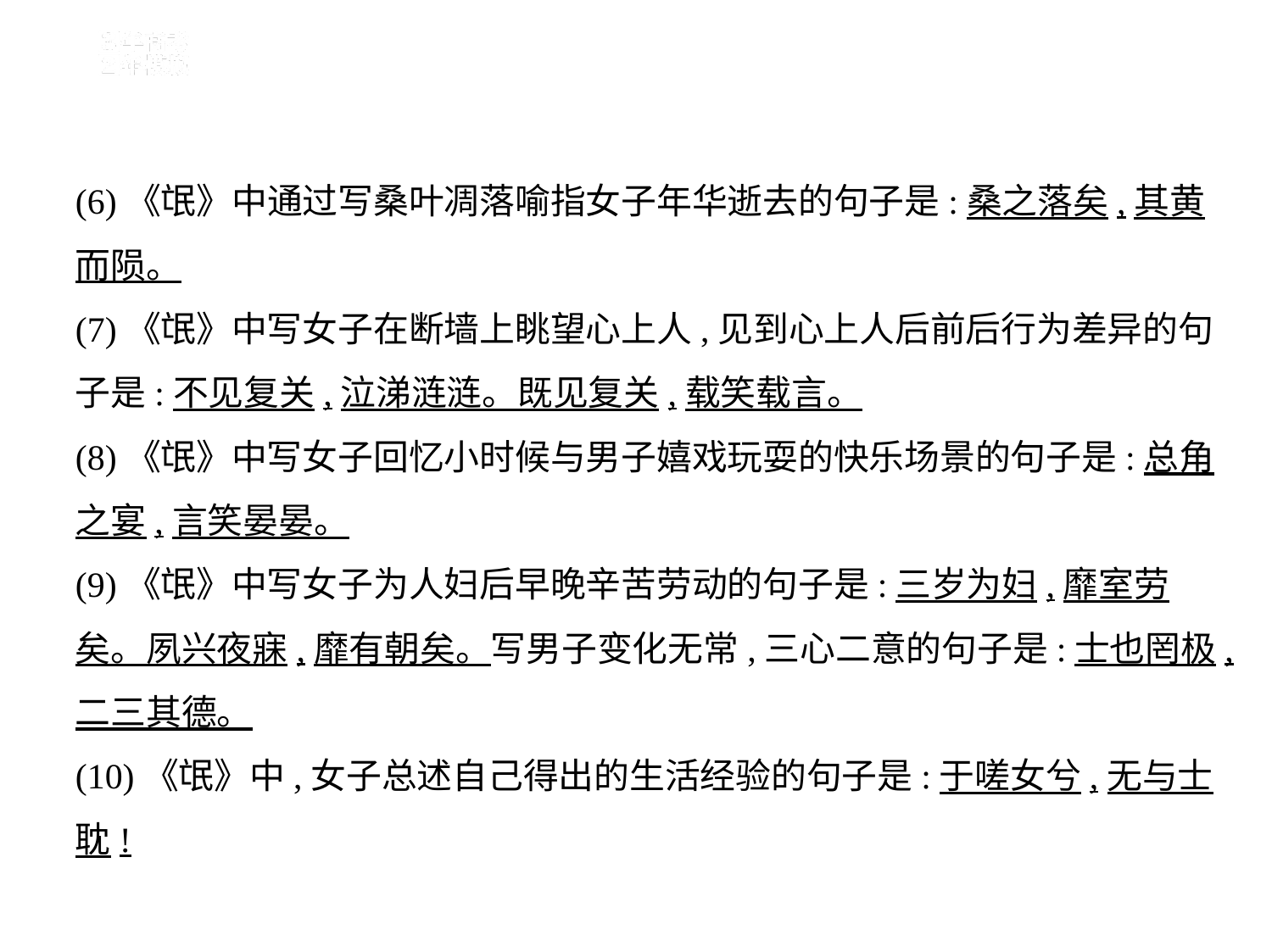

(6)《氓》中通过写桑叶凋落喻指女子年华逝去的句子是:桑之落矣,其黄
而陨。
(7)《氓》中写女子在断墙上眺望心上人,见到心上人后前后行为差异的句
子是:不见复关,泣涕涟涟。既见复关,载笑载言。
(8)《氓》中写女子回忆小时候与男子嬉戏玩耍的快乐场景的句子是:总角
之宴,言笑晏晏。
(9)《氓》中写女子为人妇后早晚辛苦劳动的句子是:三岁为妇,靡室劳
矣。夙兴夜寐,靡有朝矣。写男子变化无常,三心二意的句子是:士也罔极,
二三其德。
(10)《氓》中,女子总述自己得出的生活经验的句子是:于嗟女兮,无与士
耽!